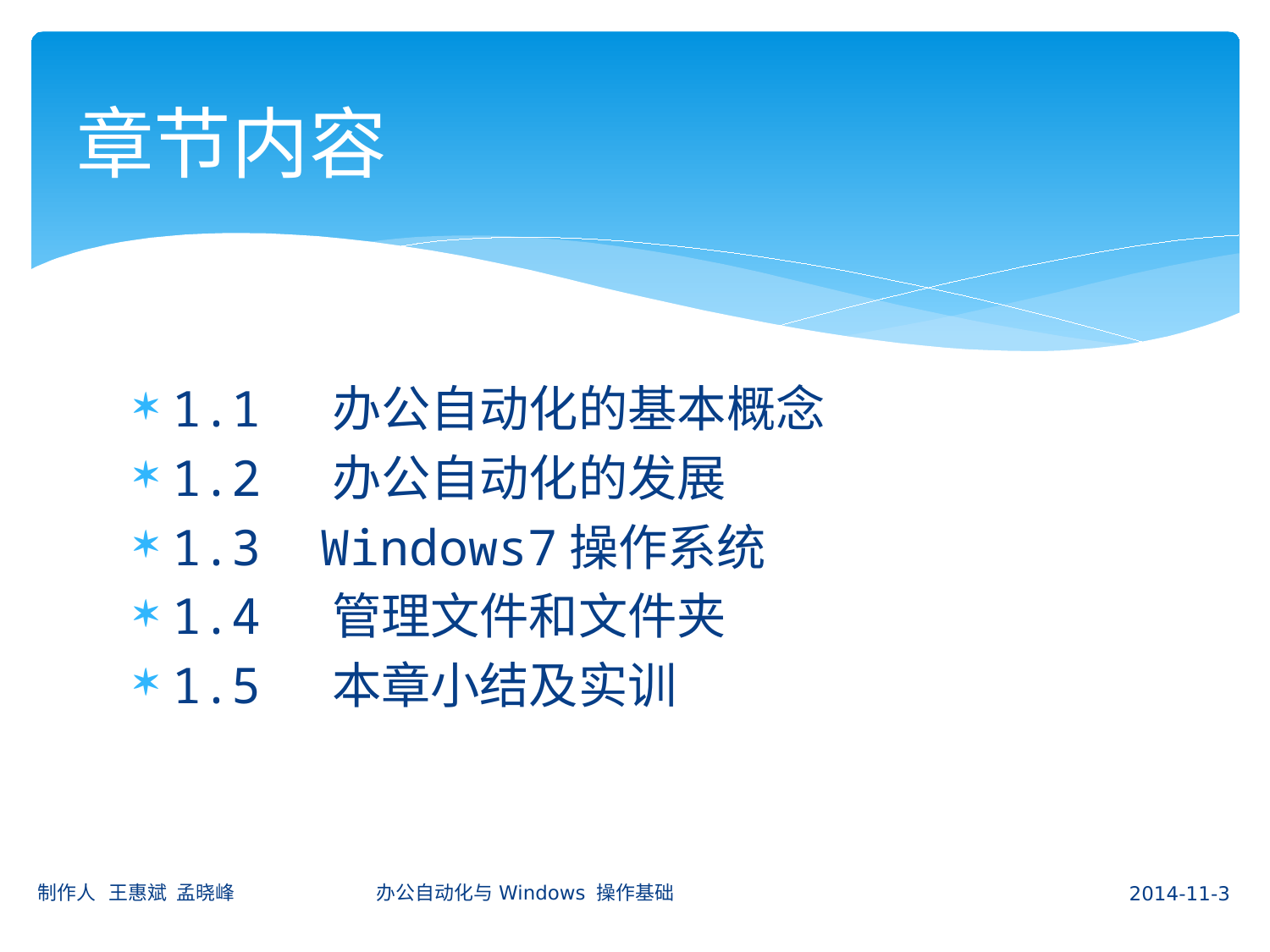

# 章节内容
1.1  办公自动化的基本概念
1.2  办公自动化的发展
1.3  Windows7操作系统
1.4  管理文件和文件夹
1.5  本章小结及实训

制作人   王惠斌  孟晓峰                                办公自动化与Windows 操作基础
2014-11-3